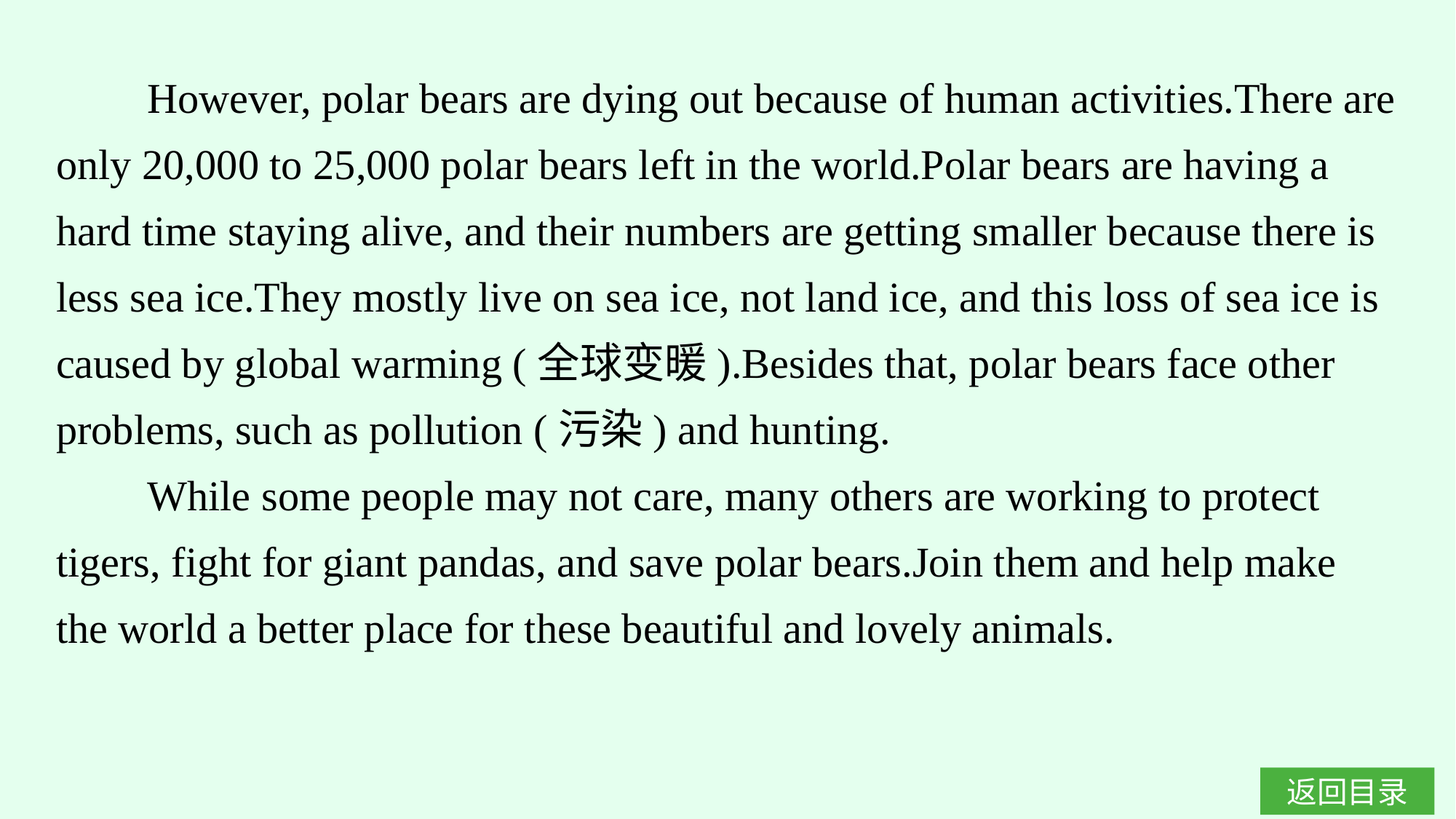

However, polar bears are dying out because of human activities.There are only 20,000 to 25,000 polar bears left in the world.Polar bears are having a hard time staying alive, and their numbers are getting smaller because there is less sea ice.They mostly live on sea ice, not land ice, and this loss of sea ice is caused by global warming (全球变暖).Besides that, polar bears face other problems, such as pollution (污染) and hunting.
While some people may not care, many others are working to protect tigers, fight for giant pandas, and save polar bears.Join them and help make the world a better place for these beautiful and lovely animals.